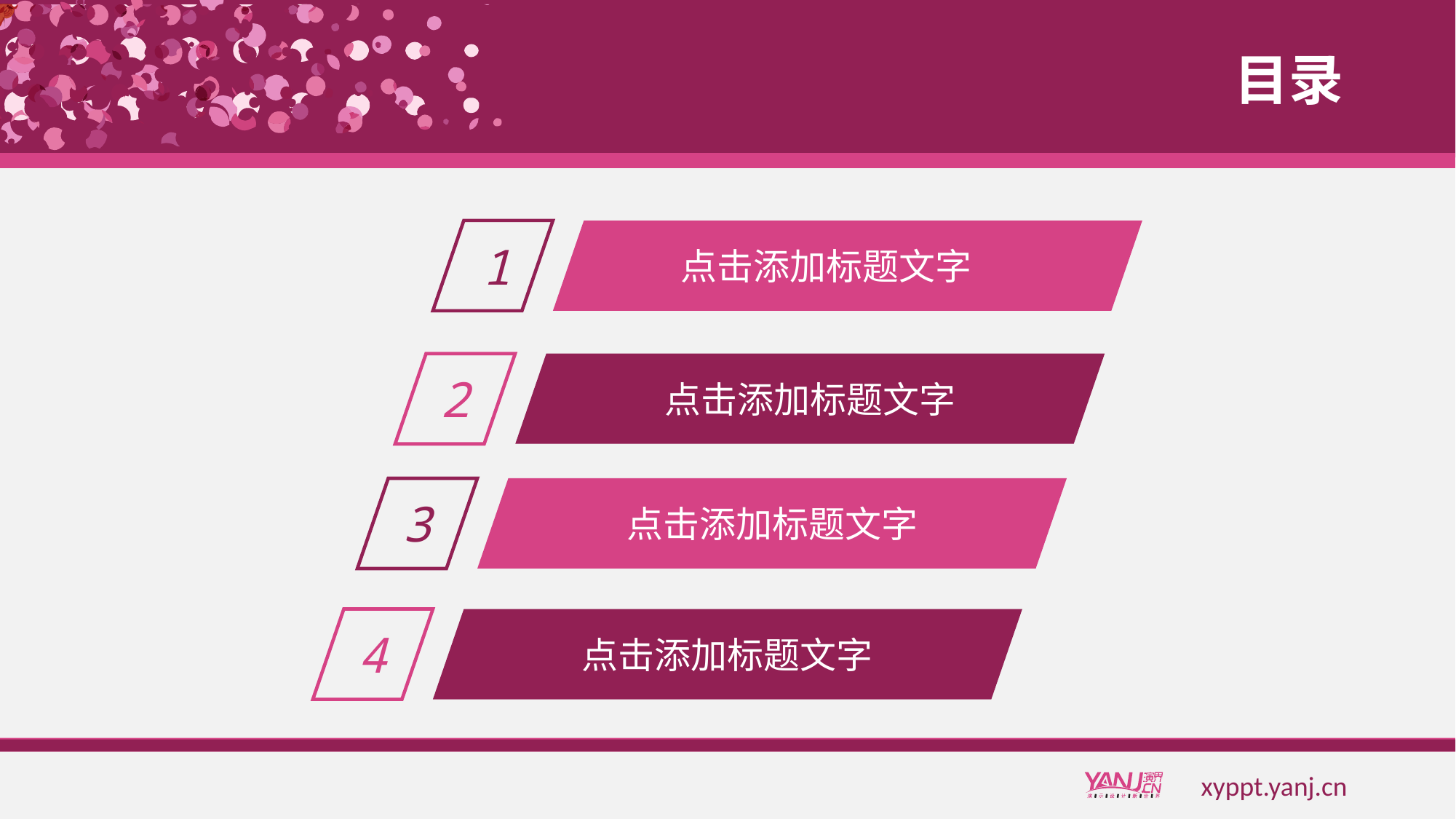

目录

1
点击添加标题文字

2
点击添加标题文字

3
点击添加标题文字

4
点击添加标题文字